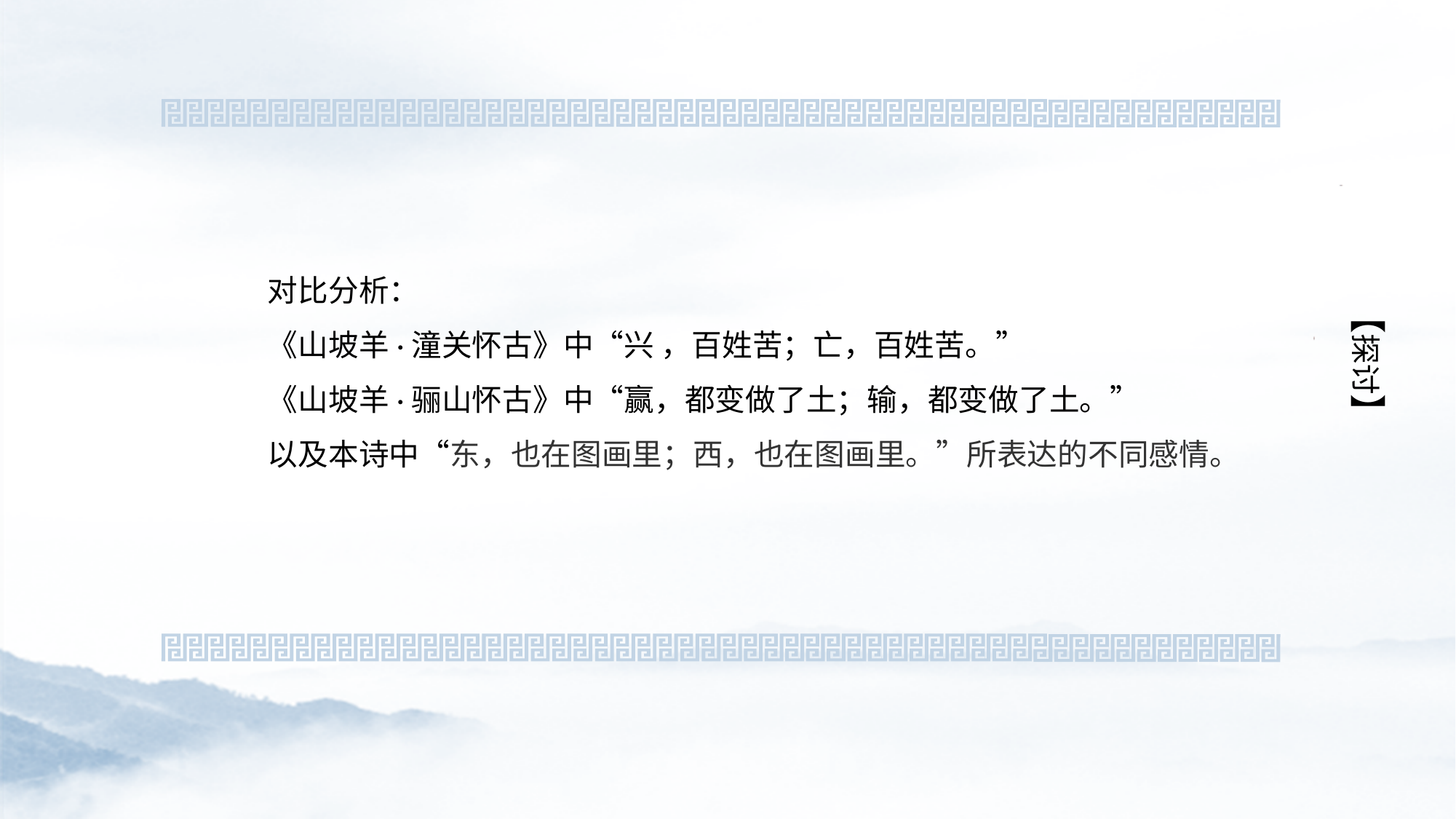

对比分析：
《山坡羊·潼关怀古》中“兴 ，百姓苦；亡，百姓苦。”
《山坡羊·骊山怀古》中“赢，都变做了土；输，都变做了土。”
以及本诗中“东，也在图画里；西，也在图画里。”所表达的不同感情。
【探讨】